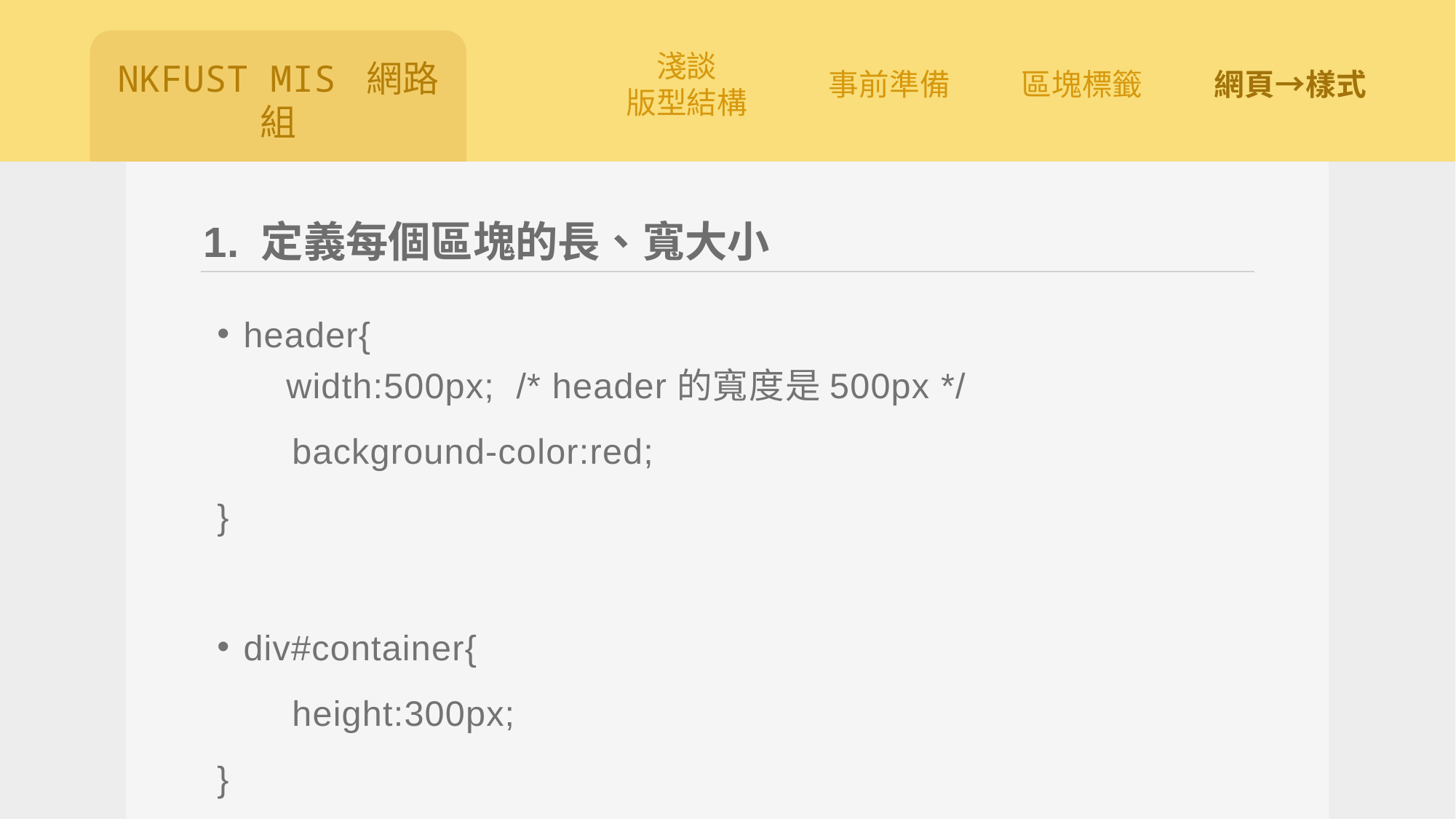

# 1. 定義每個區塊的長、寬大小
header{
    width:500px;  /* header的寬度是500px */
       background-color:red;
}

div#container{
       height:300px;
}